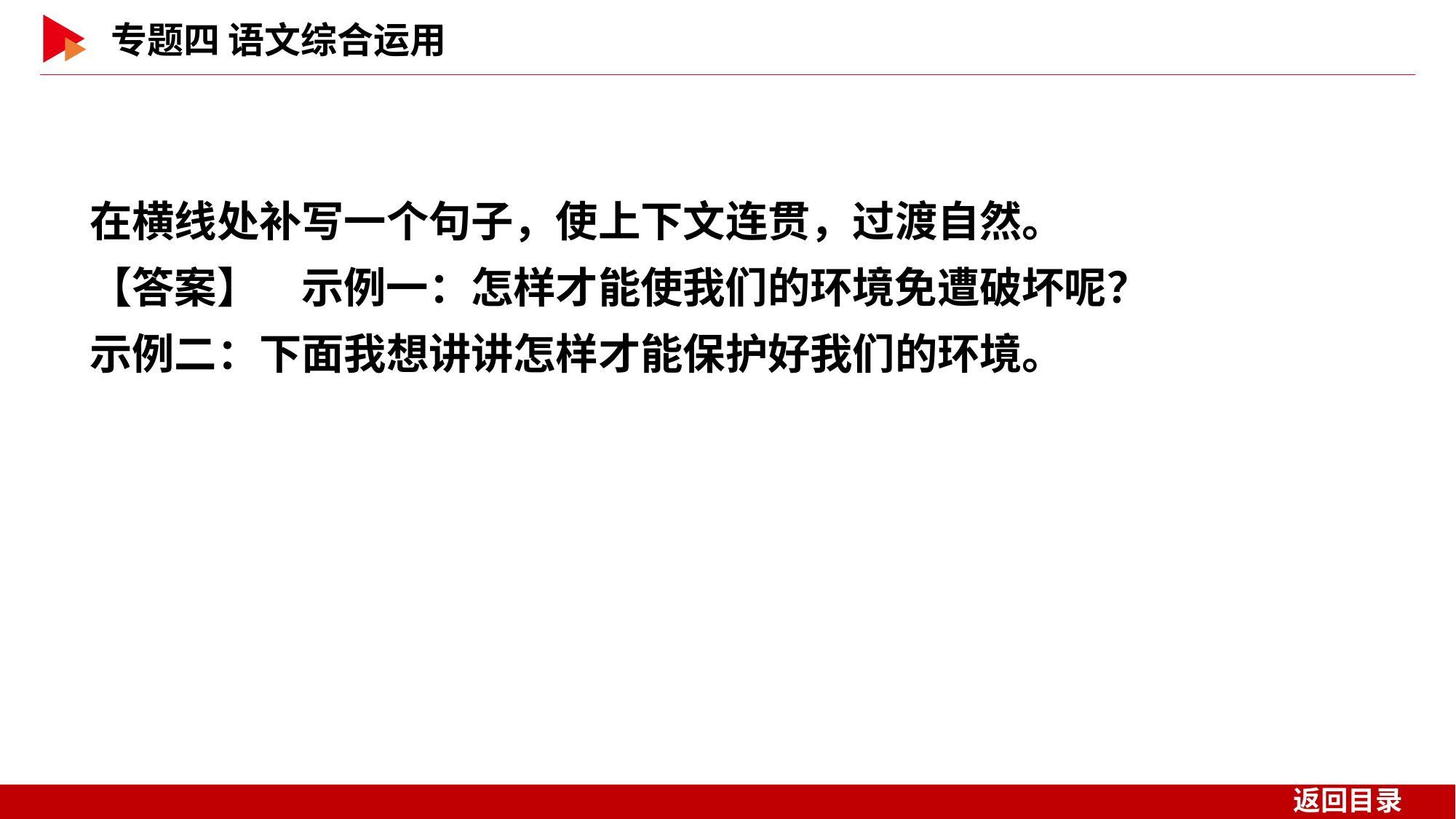

在横线处补写一个句子，使上下文连贯，过渡自然。
【答案】　示例一：怎样才能使我们的环境免遭破坏呢？
示例二：下面我想讲讲怎样才能保护好我们的环境。